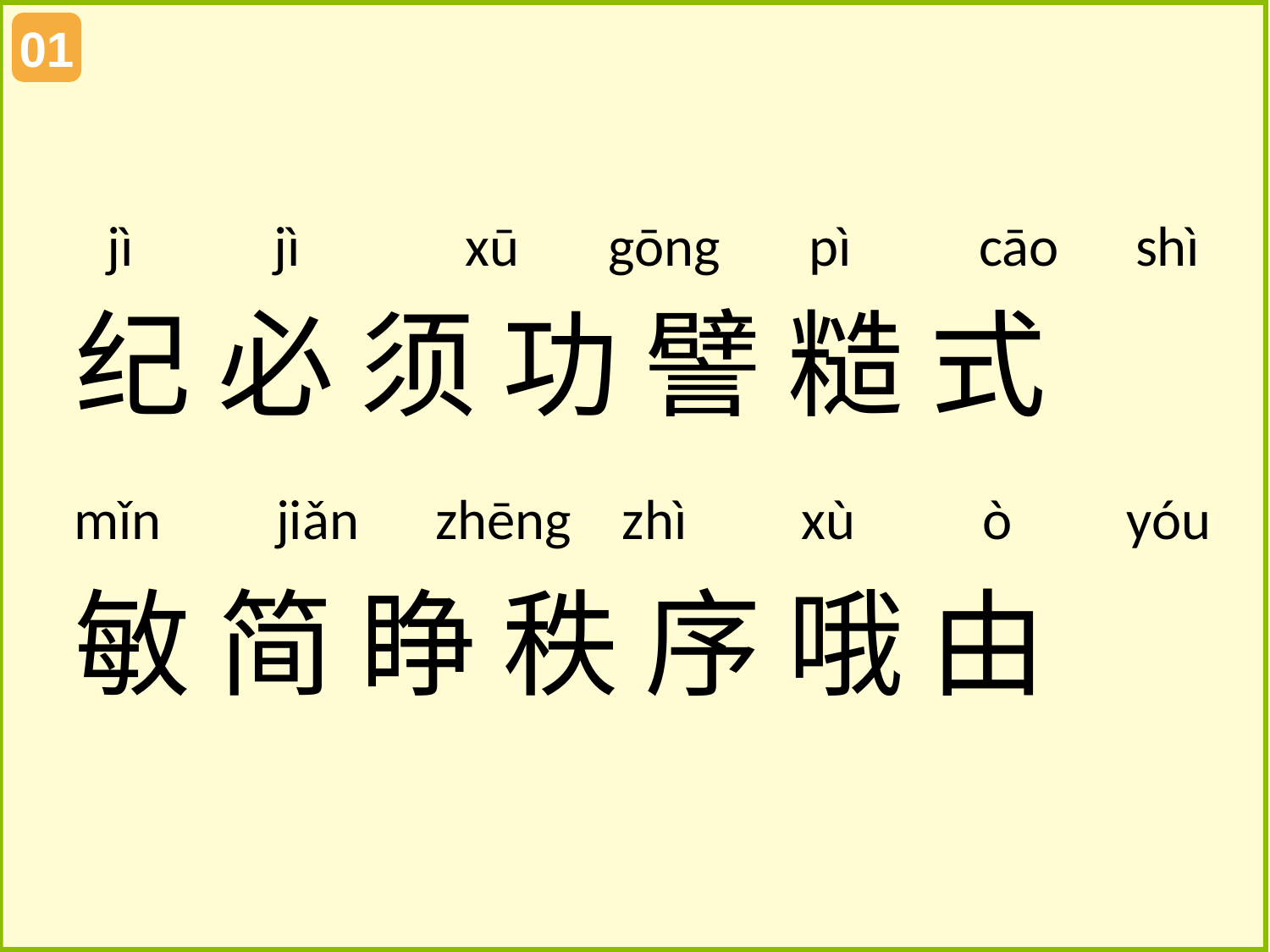

01
 jì           jì             xū       gōng       pì          cāo      shì
纪 必 须 功 譬 糙 式

敏 简 睁 秩 序 哦 由
mǐn         jiǎn      zhēng    zhì         xù          ò         yóu